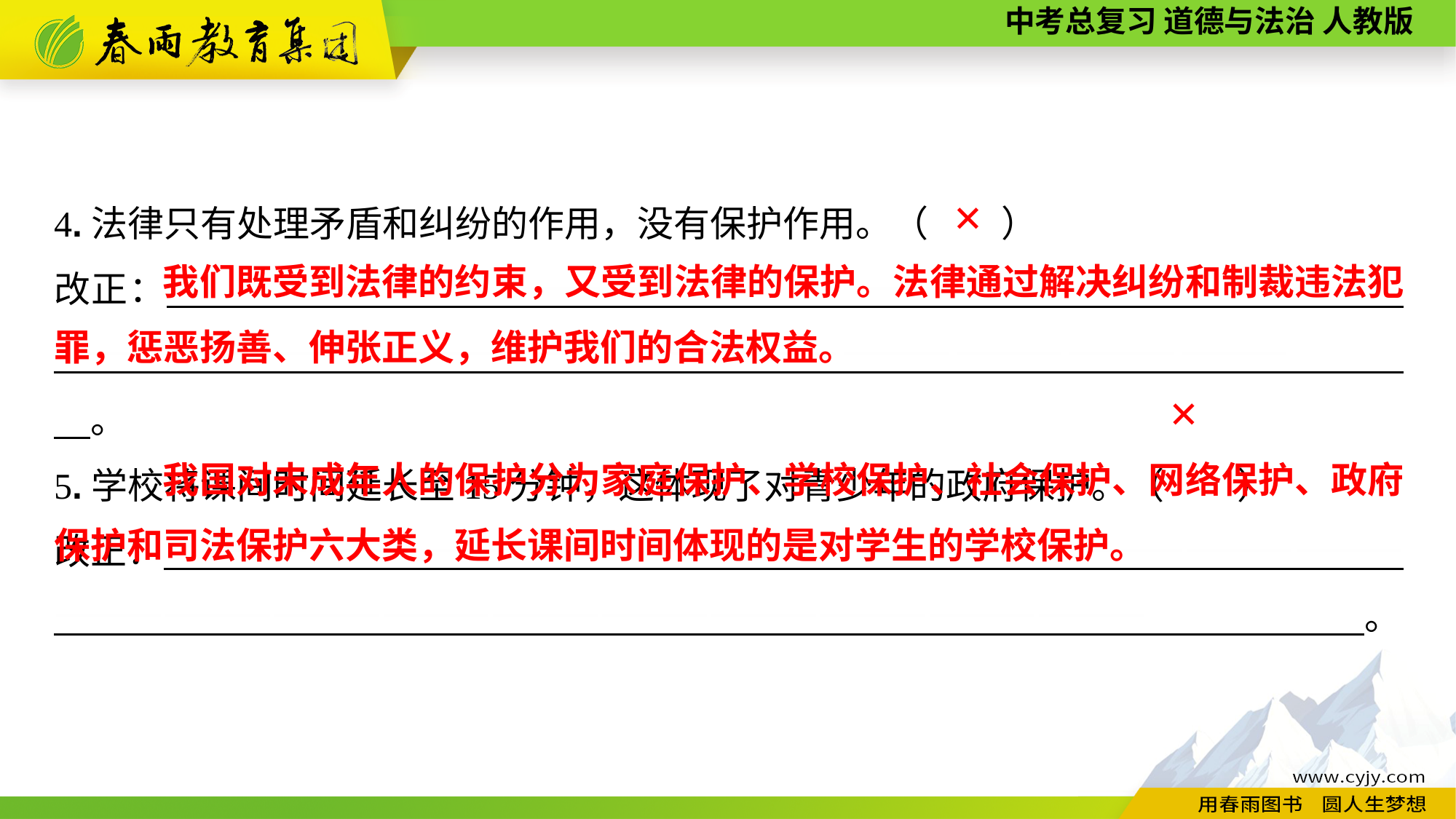

4.法律只有处理矛盾和纠纷的作用，没有保护作用。（　　）
改正：　　　———————————————————————————————————————————————————————————————　　　　。
5.学校将课间时间延长至15分钟，这体现了对青少年的政府保护。（　　）
改正：　———————————————————————————————————————————————————————————————　　　　　　。
✕
            我们既受到法律的约束，又受到法律的保护。法律通过解决纠纷和制裁违法犯罪，惩恶扬善、伸张正义，维护我们的合法权益。
✕
            我国对未成年人的保护分为家庭保护、学校保护、社会保护、网络保护、政府保护和司法保护六大类，延长课间时间体现的是对学生的学校保护。